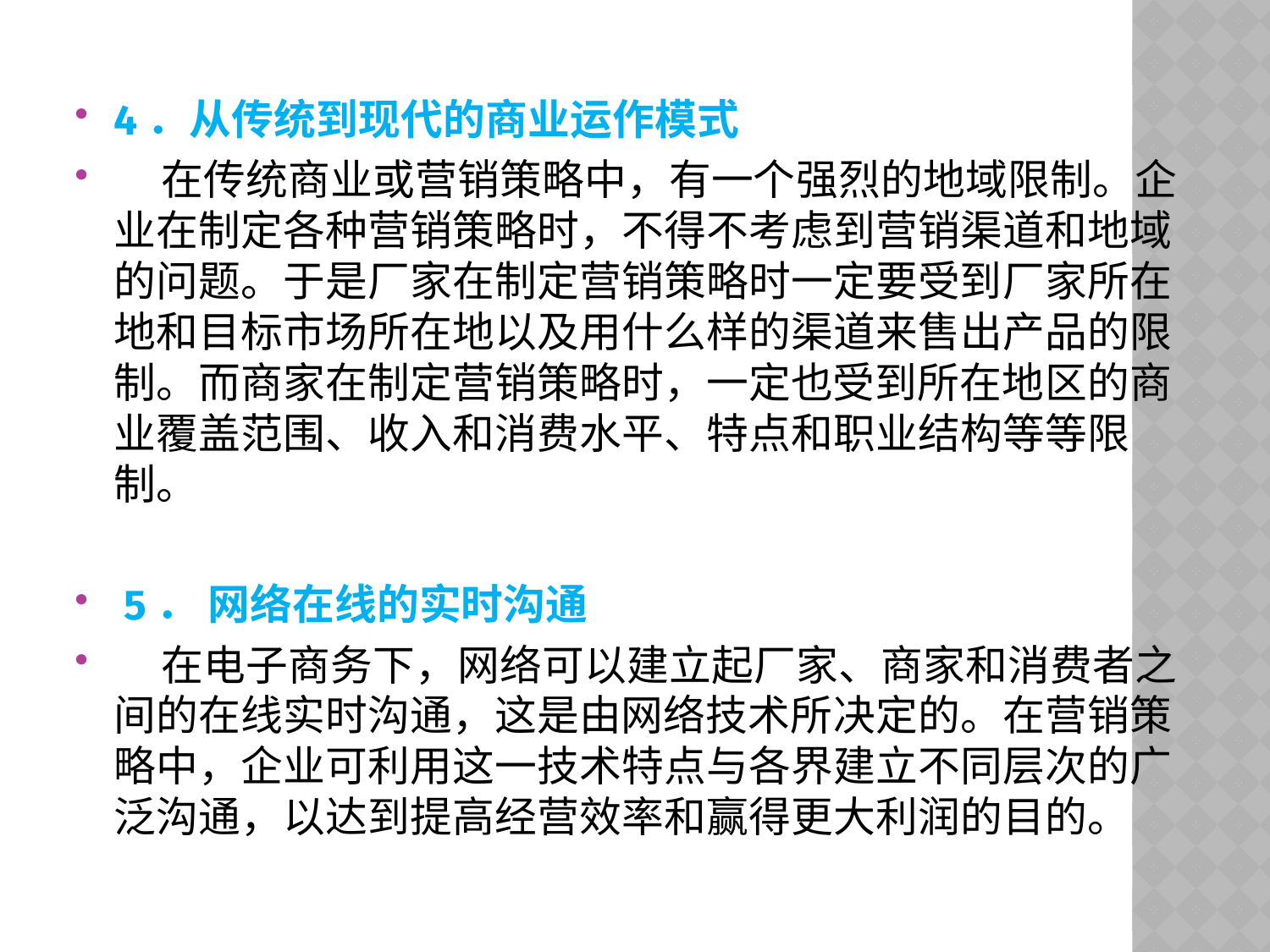

4．从传统到现代的商业运作模式
    在传统商业或营销策略中，有一个强烈的地域限制。企业在制定各种营销策略时，不得不考虑到营销渠道和地域的问题。于是厂家在制定营销策略时一定要受到厂家所在地和目标市场所在地以及用什么样的渠道来售出产品的限制。而商家在制定营销策略时，一定也受到所在地区的商业覆盖范围、收入和消费水平、特点和职业结构等等限制。

 5． 网络在线的实时沟通
    在电子商务下，网络可以建立起厂家、商家和消费者之间的在线实时沟通，这是由网络技术所决定的。在营销策略中，企业可利用这一技术特点与各界建立不同层次的广泛沟通，以达到提高经营效率和赢得更大利润的目的。